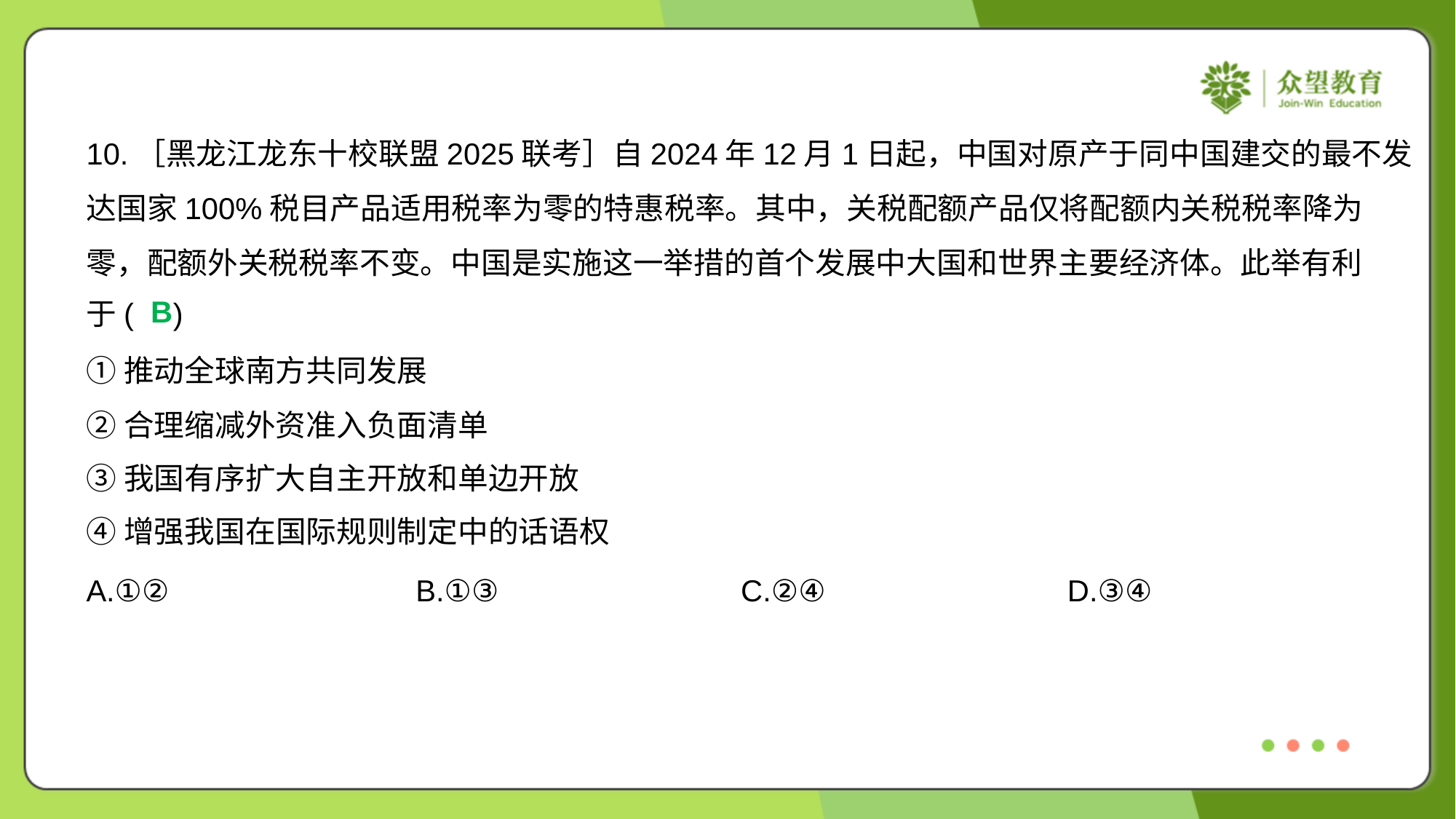

10.［黑龙江龙东十校联盟2025联考］自2024年12月1日起，中国对原产于同中国建交的最不发
达国家100%税目产品适用税率为零的特惠税率。其中，关税配额产品仅将配额内关税税率降为
零，配额外关税税率不变。中国是实施这一举措的首个发展中大国和世界主要经济体。此举有利
于(     )
B
①推动全球南方共同发展
②合理缩减外资准入负面清单
③我国有序扩大自主开放和单边开放
④增强我国在国际规则制定中的话语权
A.①②	B.①③	C.②④	D.③④